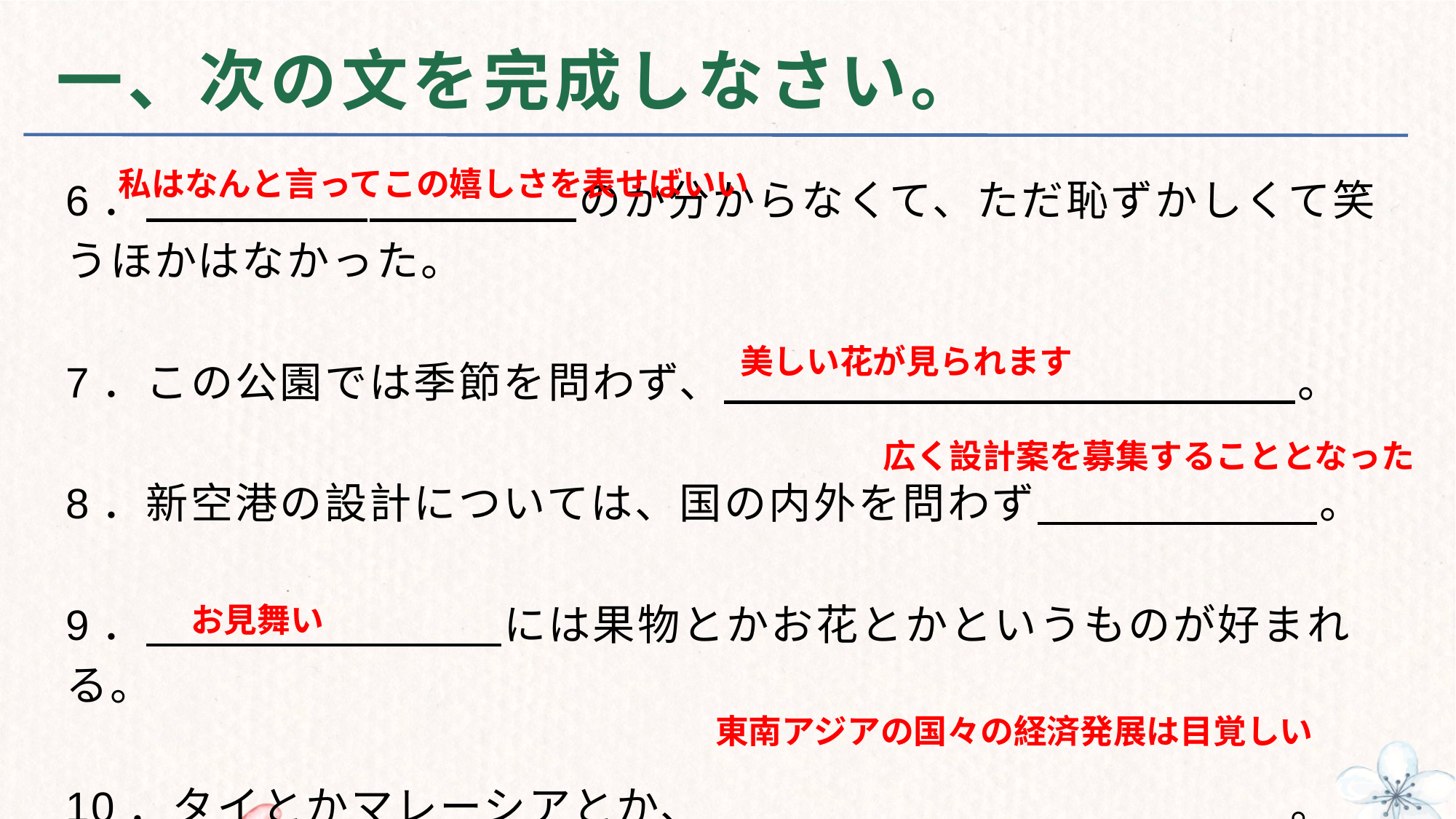

# 一、次の文を完成しなさい。
6．　　　　　              　のか分からなくて、ただ恥ずかしくて笑うほかはなかった。

7．この公園では季節を問わず、      　　　　　　　 　　　　。

8．新空港の設計については、国の内外を問わず    　 　　　　。

9．　　　　　　　　には果物とかお花とかというものが好まれる。

10．タイとかマレーシアとか、　　　　　　　       　 　　　。
私はなんと言ってこの嬉しさを表せばいい
美しい花が見られます
広く設計案を募集することとなった
お見舞い
東南アジアの国々の経済発展は目覚しい